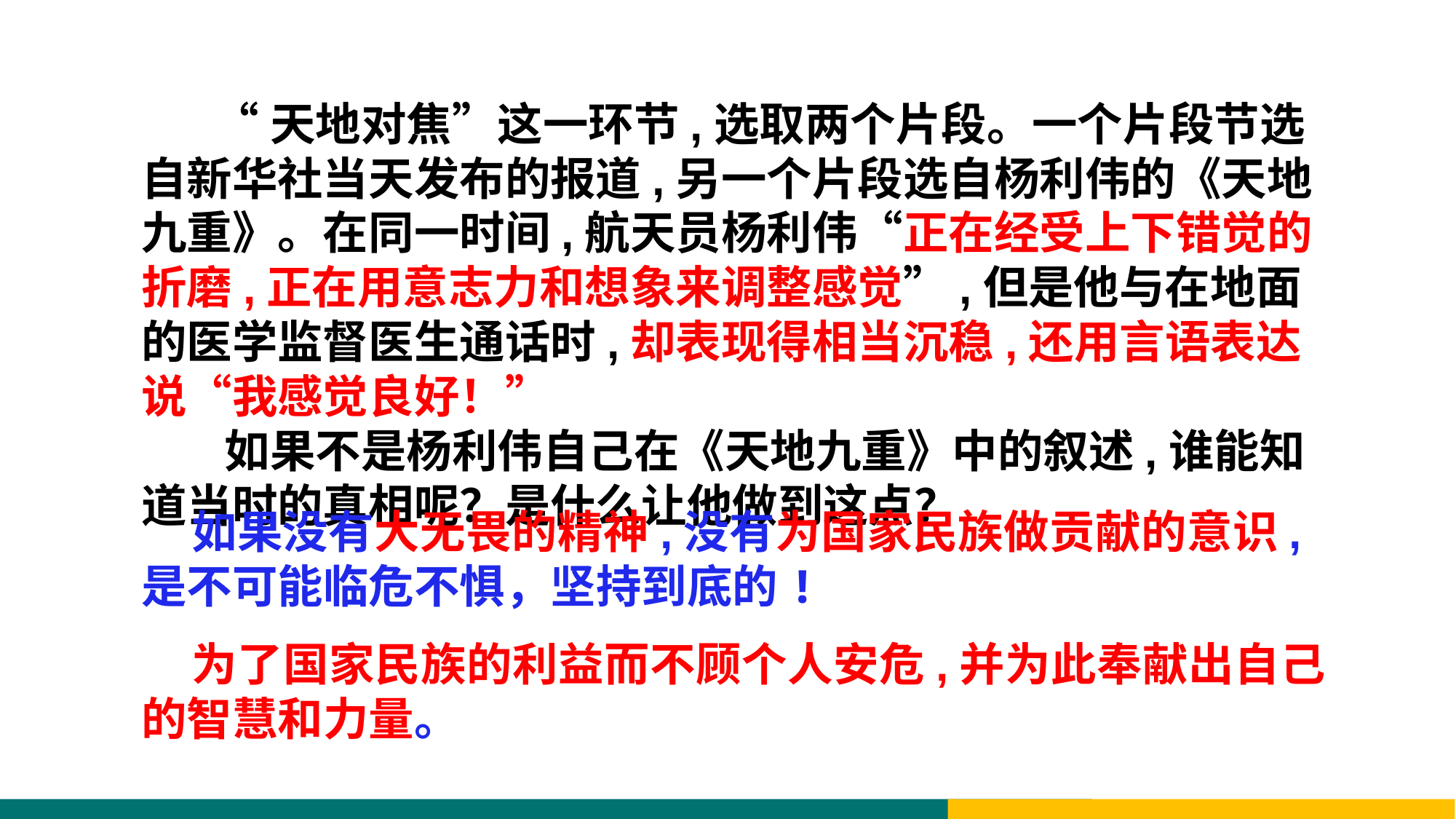

“天地对焦”这一环节,选取两个片段。一个片段节选自新华社当天发布的报道,另一个片段选自杨利伟的《天地九重》。在同一时间,航天员杨利伟“正在经受上下错觉的折磨,正在用意志力和想象来调整感觉”,但是他与在地面的医学监督医生通话时,却表现得相当沉稳,还用言语表达说“我感觉良好！”
       如果不是杨利伟自己在《天地九重》中的叙述,谁能知道当时的真相呢？是什么让他做到这点？
    如果没有大无畏的精神,没有为国家民族做贡献的意识,是不可能临危不惧，坚持到底的!
    为了国家民族的利益而不顾个人安危,并为此奉献出自己的智慧和力量。